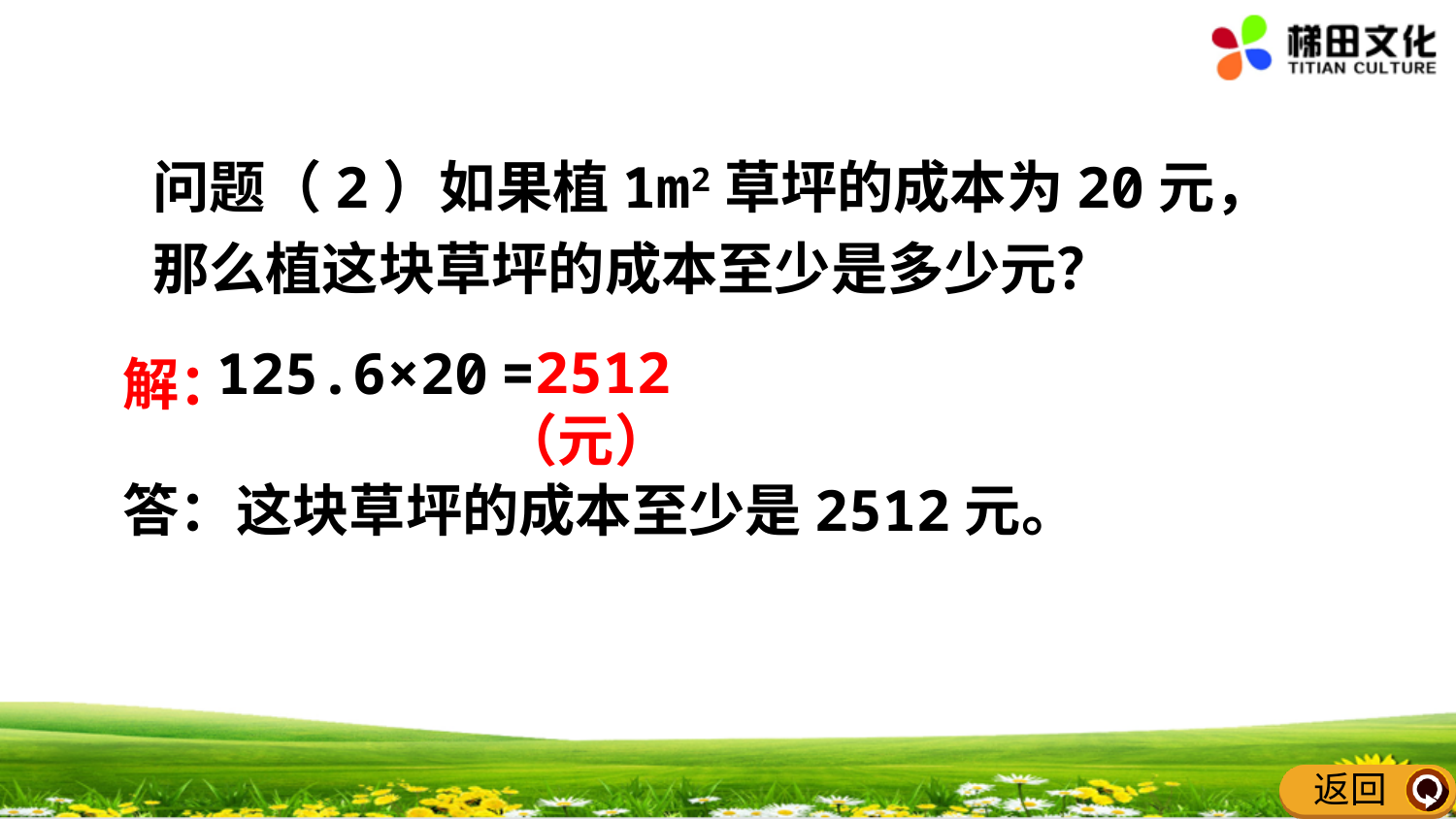

问题（2）如果植1m2草坪的成本为20元，那么植这块草坪的成本至少是多少元？
解：
=2512（元）
125.6×20
答：这块草坪的成本至少是2512元。